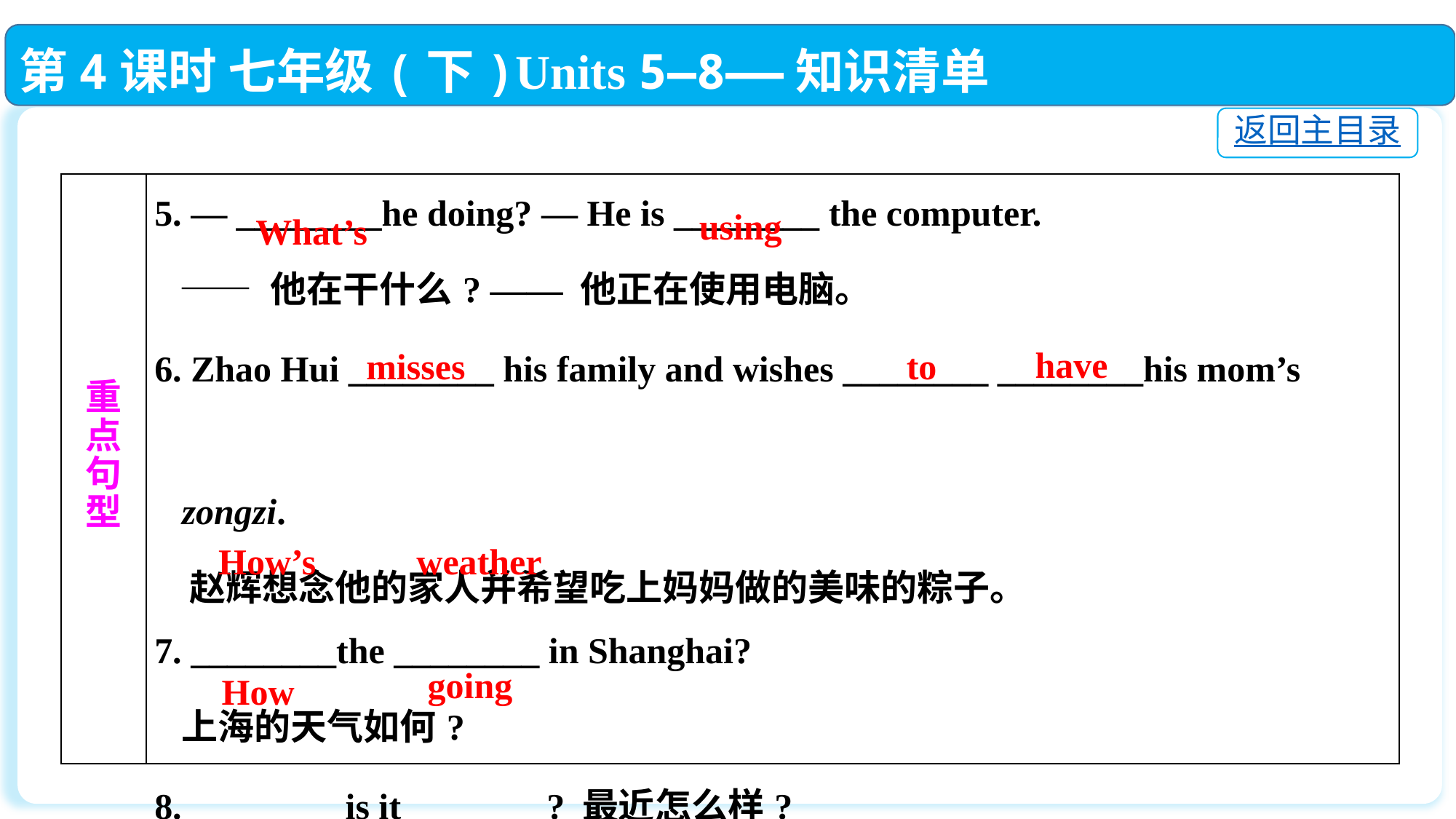

第4课时 七年级(下)Units 5—8——知识清单

返回主目录
| 重 点 句 型 | 5. — \_\_\_\_\_\_\_\_he doing? — He is \_\_\_\_\_\_\_\_ the computer. —— 他在干什么? —— 他正在使用电脑。 6. Zhao Hui \_\_\_\_\_\_\_\_ his family and wishes \_\_\_\_\_\_\_\_ \_\_\_\_\_\_\_\_his mom’s　　　　 zongzi. 赵辉想念他的家人并希望吃上妈妈做的美味的粽子。 7. \_\_\_\_\_\_\_\_the \_\_\_\_\_\_\_\_ in Shanghai? 上海的天气如何? 8. \_\_\_\_\_\_\_\_ is it\_\_\_\_\_\_\_\_? 最近怎么样? |
| --- | --- |
using
What’s
have
misses
to
How’s
weather
going
How